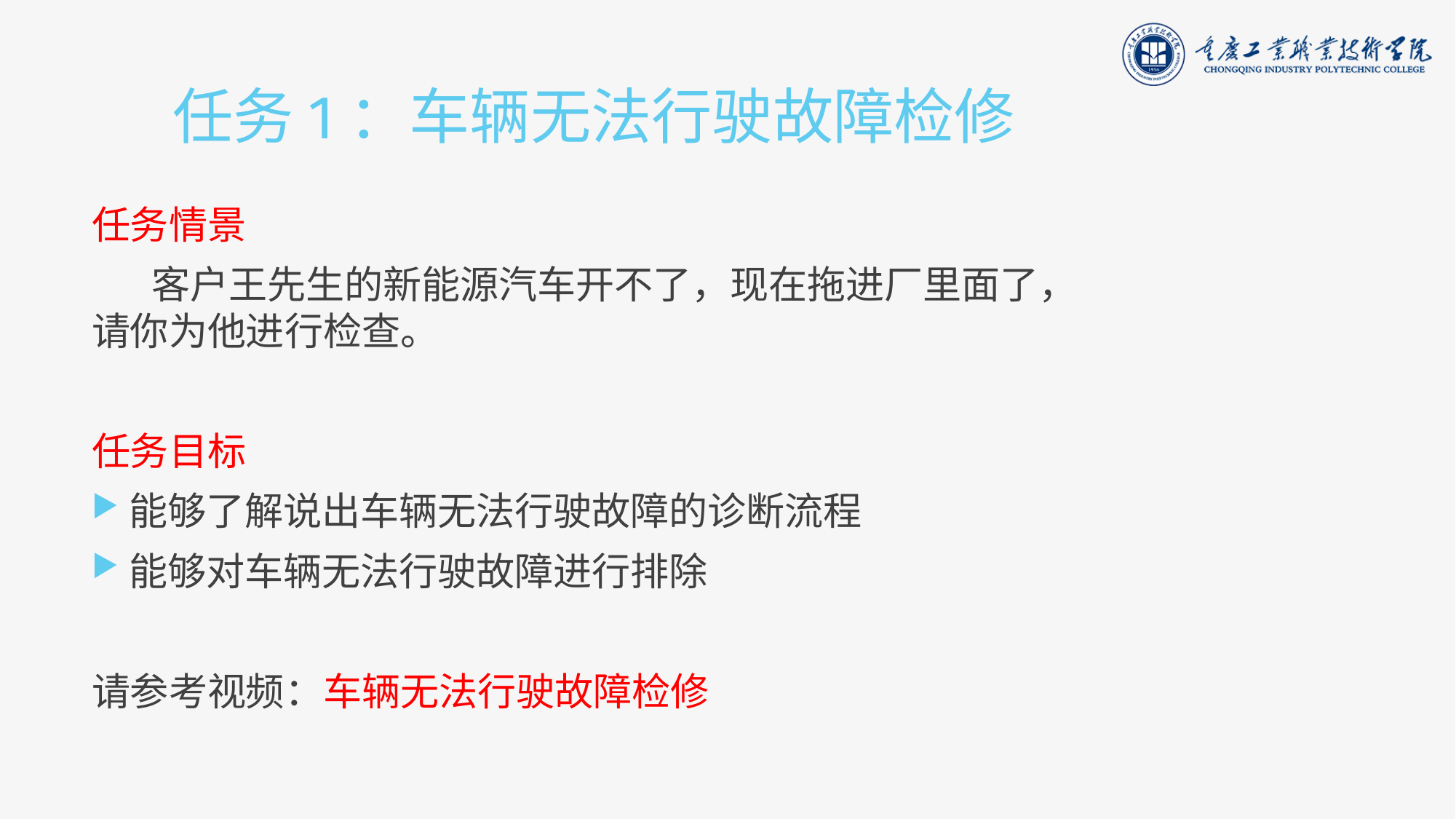

# 任务1：车辆无法行驶故障检修
任务情景
      客户王先生的新能源汽车开不了，现在拖进厂里面了，请你为他进行检查。

任务目标
能够了解说出车辆无法行驶故障的诊断流程
能够对车辆无法行驶故障进行排除

请参考视频：车辆无法行驶故障检修